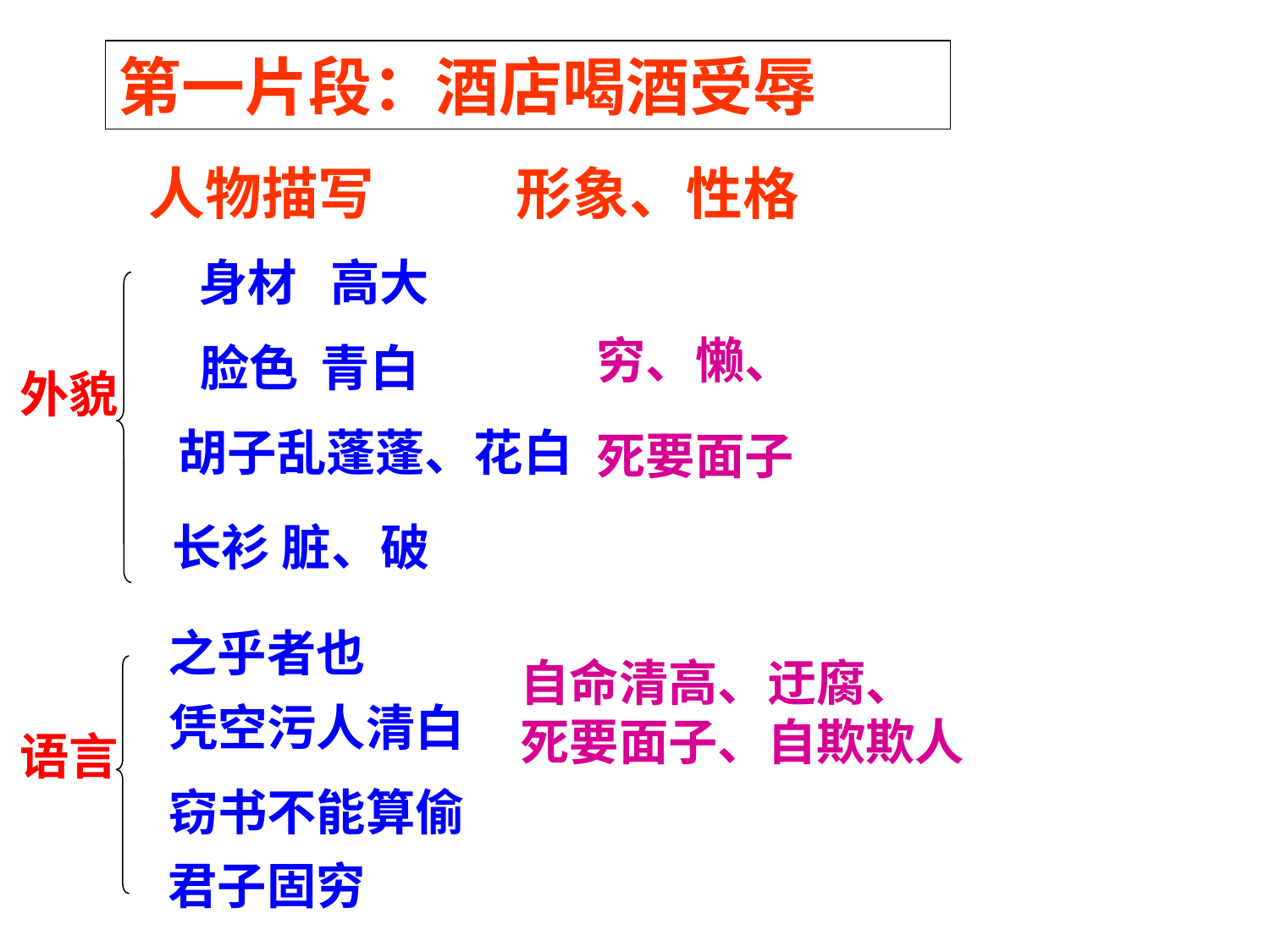

第一片段：酒店喝酒受辱
人物描写           形象、性格
身材   高大

外貌
  穷、懒、
  死要面子
脸色  青白
胡子乱蓬蓬、花白
长衫 脏、破
之乎者也
凭空污人清白
窃书不能算偷
君子固穷
自命清高、迂腐、
死要面子、自欺欺人

语言